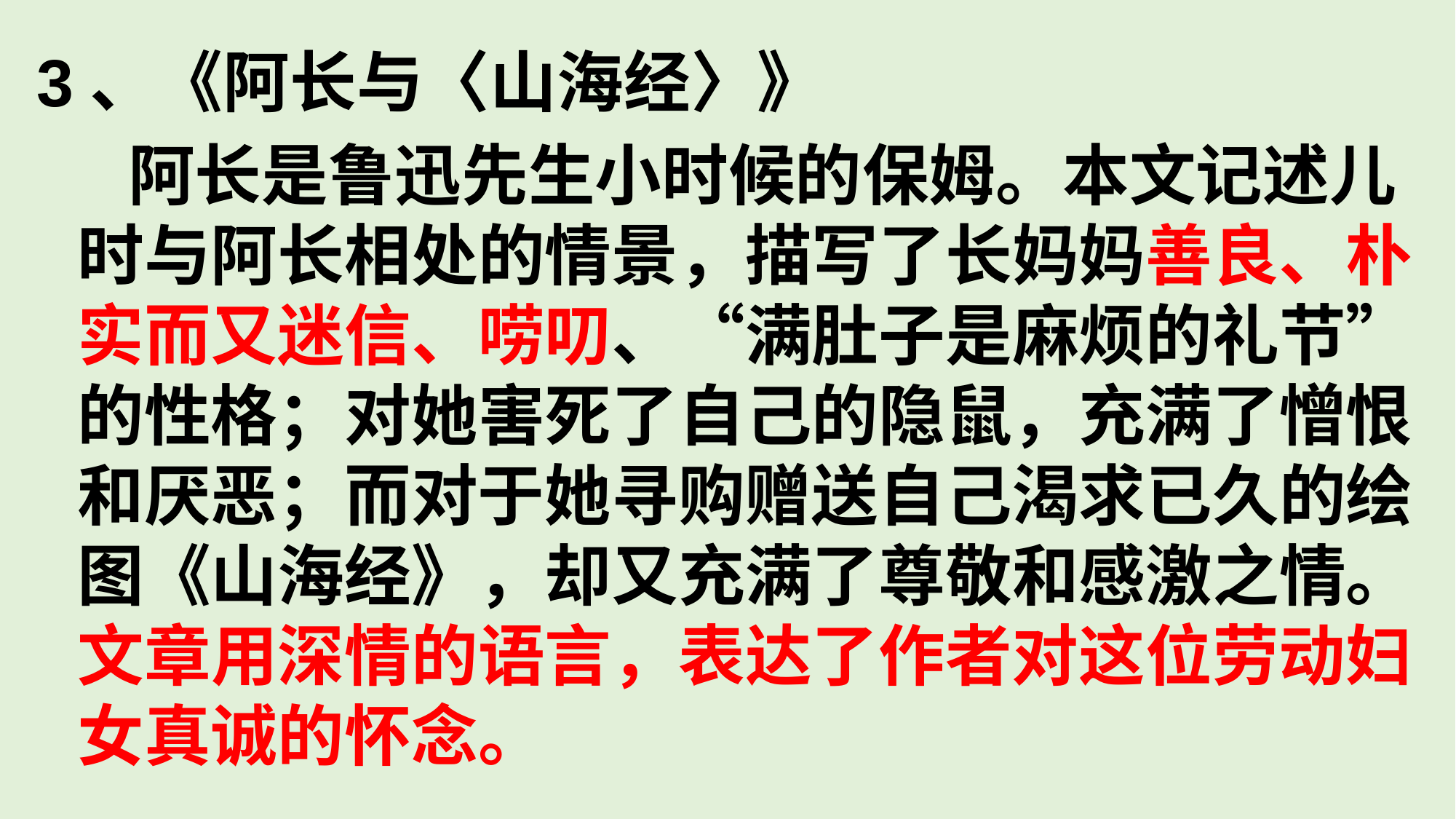

#
3、《阿长与〈山海经〉》
     阿长是鲁迅先生小时候的保姆。本文记述儿时与阿长相处的情景，描写了长妈妈善良、朴实而又迷信、唠叨、“满肚子是麻烦的礼节”的性格；对她害死了自己的隐鼠，充满了憎恨和厌恶；而对于她寻购赠送自己渴求已久的绘图《山海经》，却又充满了尊敬和感激之情。文章用深情的语言，表达了作者对这位劳动妇女真诚的怀念。